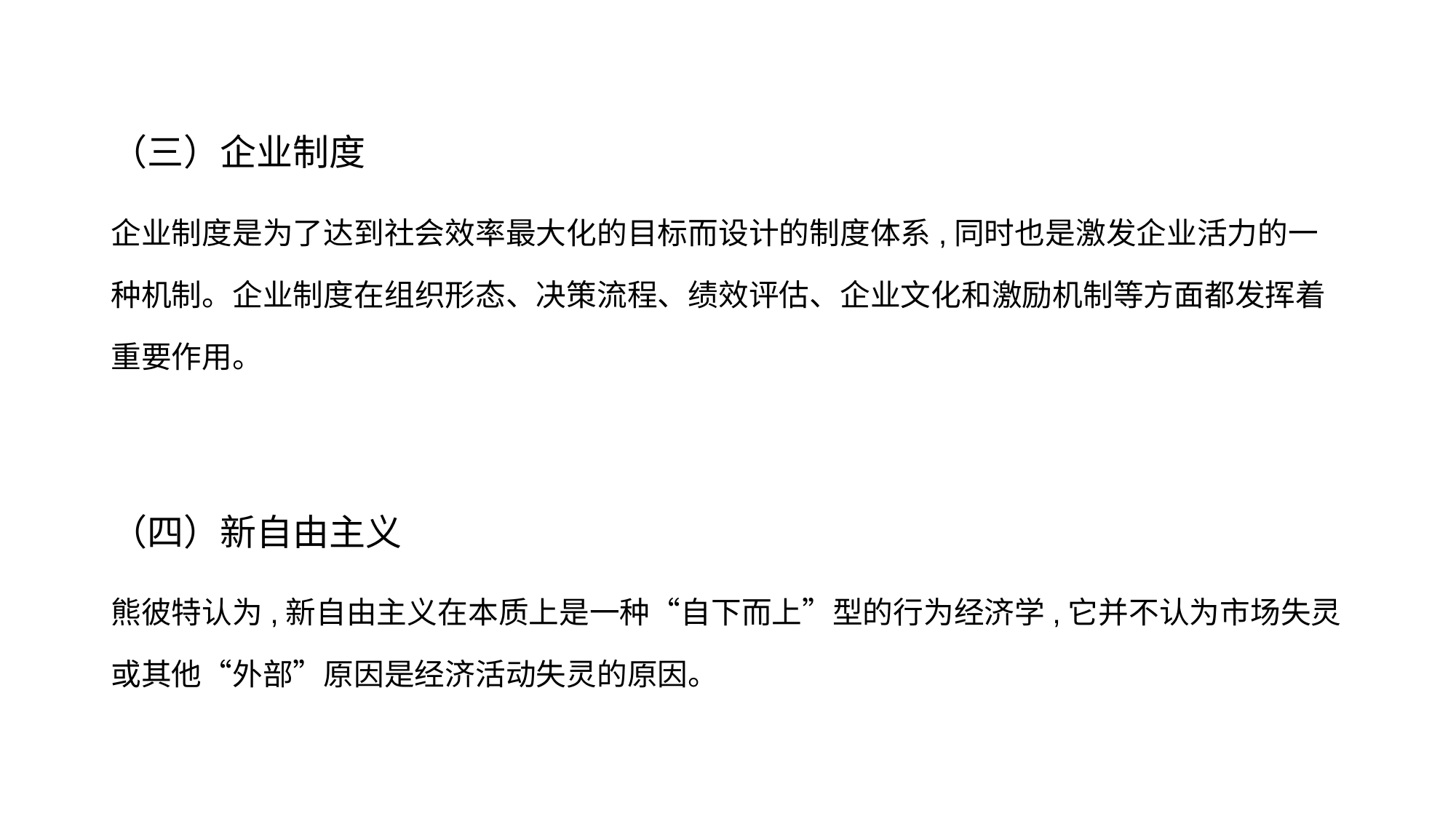

（三）企业制度
企业制度是为了达到社会效率最大化的目标而设计的制度体系,同时也是激发企业活力的一种机制。企业制度在组织形态、决策流程、绩效评估、企业文化和激励机制等方面都发挥着重要作用。

（四）新自由主义
熊彼特认为,新自由主义在本质上是一种“自下而上”型的行为经济学,它并不认为市场失灵或其他“外部”原因是经济活动失灵的原因。